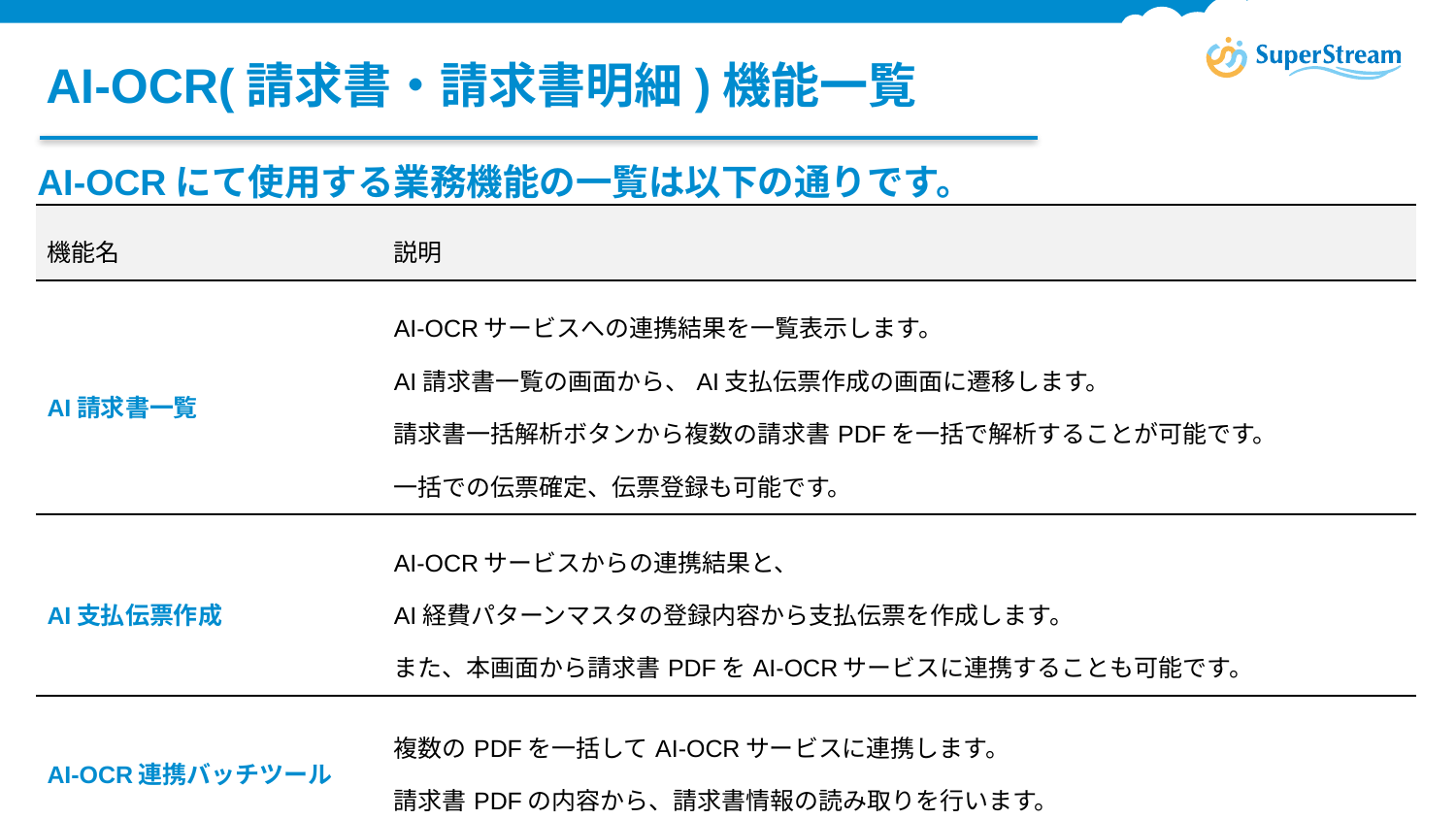

# AI-OCR(請求書・請求書明細)機能一覧
AI-OCRにて使用する業務機能の一覧は以下の通りです。
| 機能名 | 説明 |
| --- | --- |
| AI請求書一覧 | AI-OCRサービスへの連携結果を一覧表示します。 AI請求書一覧の画面から、AI支払伝票作成の画面に遷移します。 請求書一括解析ボタンから複数の請求書PDFを一括で解析することが可能です。 一括での伝票確定、伝票登録も可能です。 |
| AI支払伝票作成 | AI-OCRサービスからの連携結果と、 AI経費パターンマスタの登録内容から支払伝票を作成します。 また、本画面から請求書PDFをAI-OCRサービスに連携することも可能です。 |
| AI-OCR連携バッチツール | 複数のPDFを一括してAI-OCRサービスに連携します。 請求書PDFの内容から、請求書情報の読み取りを行います。 |

©Canon IT Solutions Inc.  All rights reserved.
6